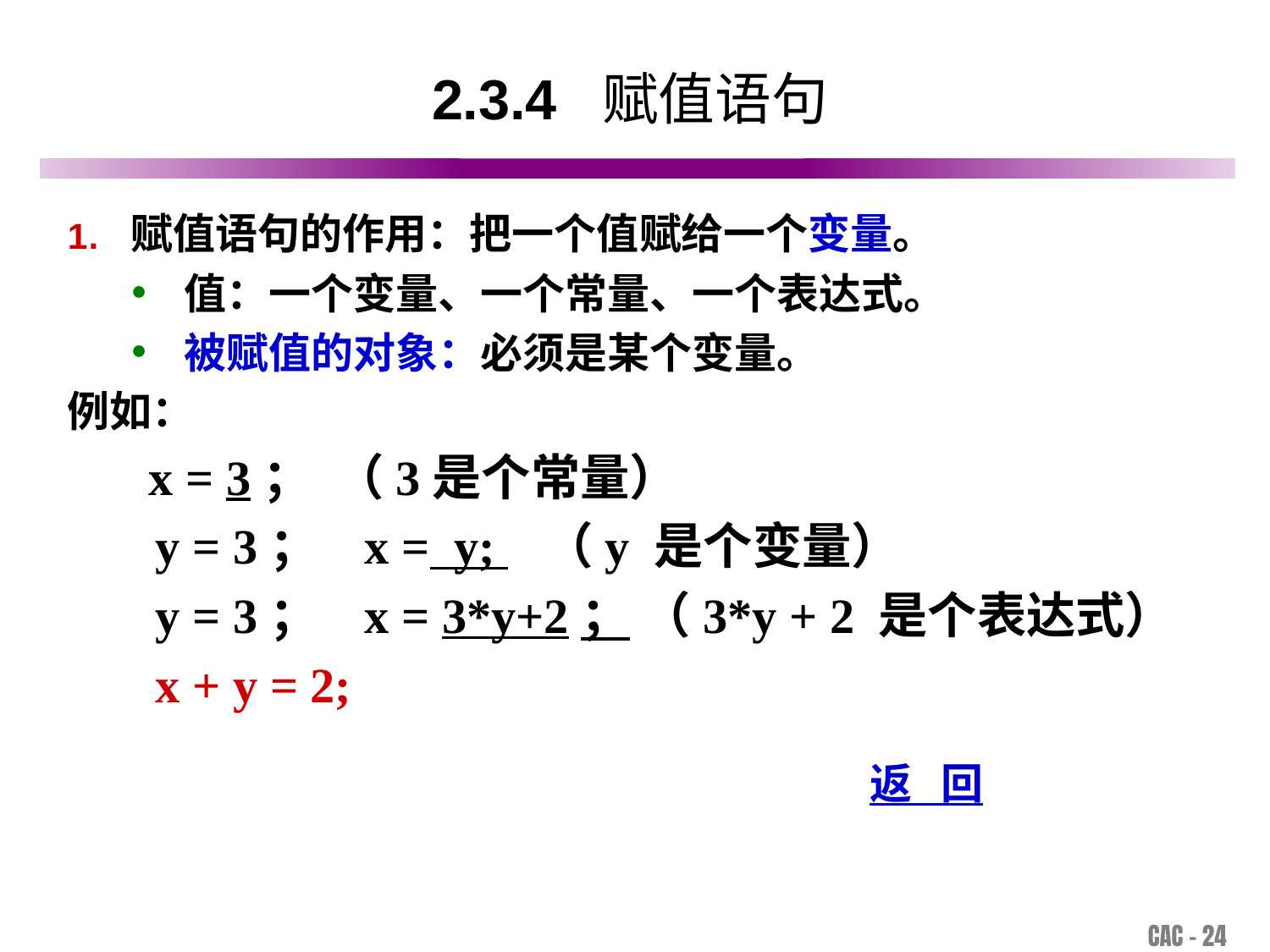

# 2.3.4  赋值语句
赋值语句的作用：把一个值赋给一个变量。
值：一个变量、一个常量、一个表达式。
被赋值的对象：必须是某个变量。
例如：
  x = 3；  （3是个常量）
  y = 3；   x =  y;   （y 是个变量）
  y = 3；   x = 3*y+2； （3*y + 2 是个表达式）
  x + y = 2;
返   回
24